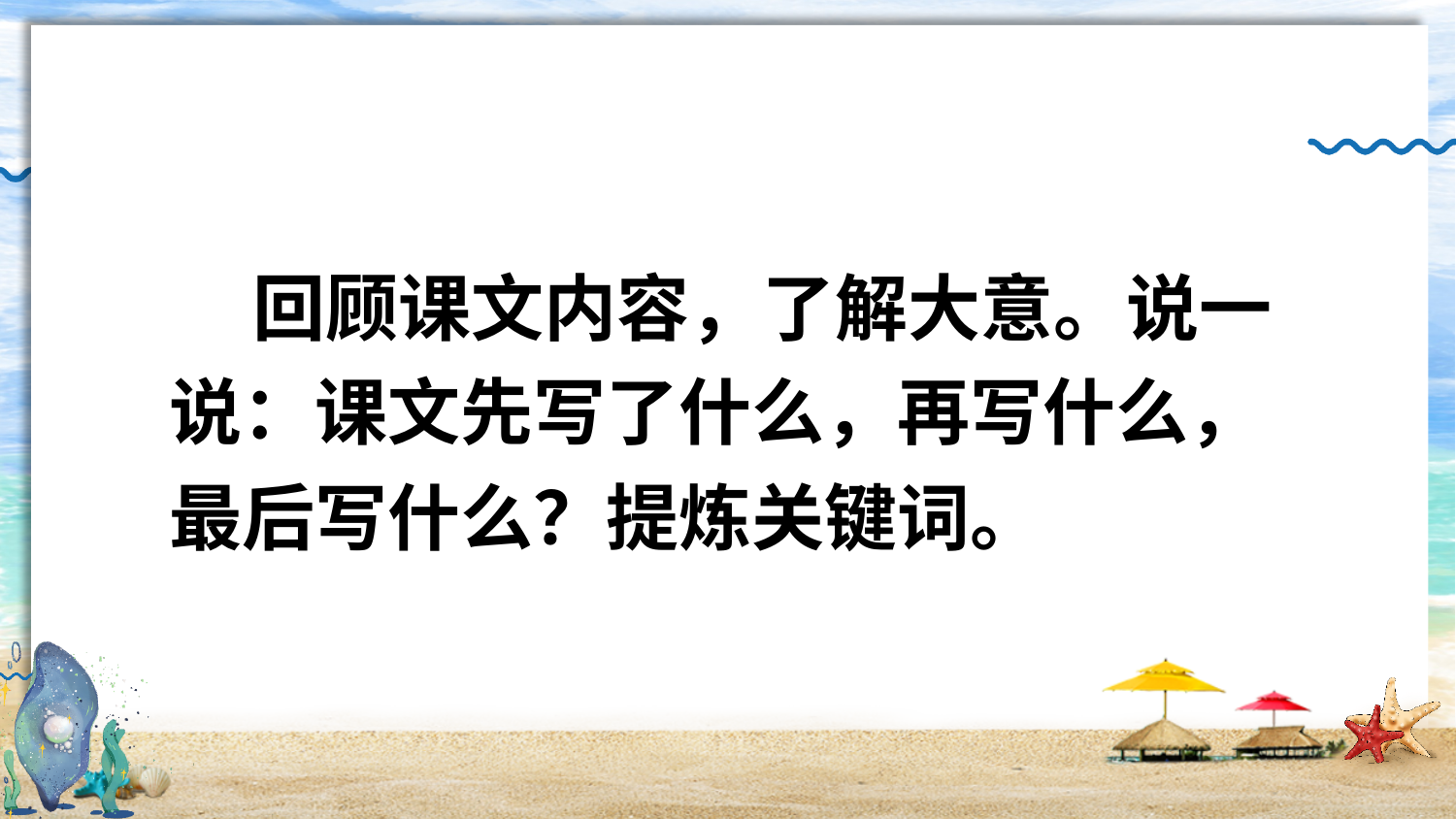

回顾课文内容，了解大意。说一说：课文先写了什么，再写什么，最后写什么？提炼关键词。